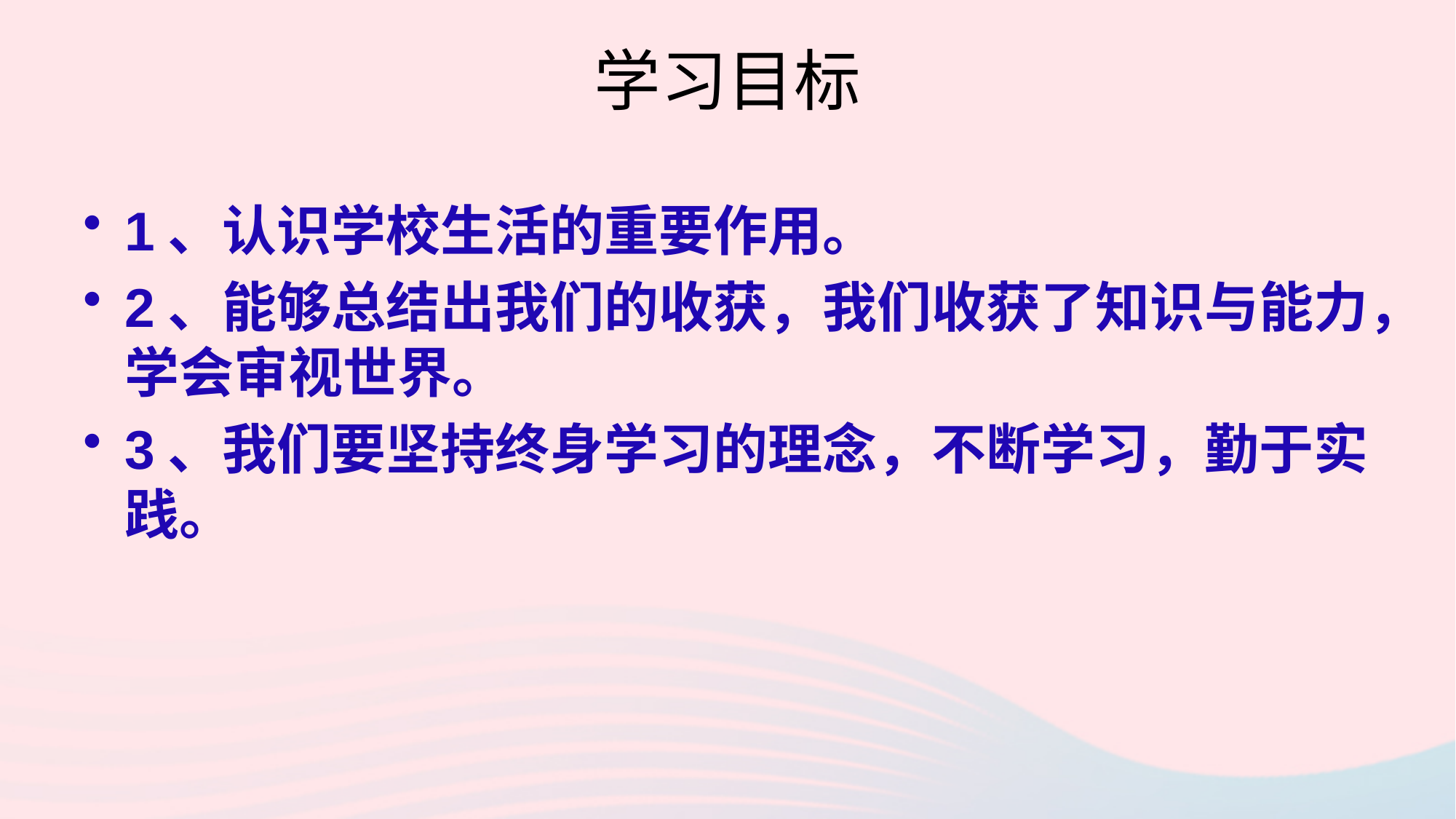

# 学习目标
1、认识学校生活的重要作用。
2、能够总结出我们的收获，我们收获了知识与能力，学会审视世界。
3、我们要坚持终身学习的理念，不断学习，勤于实践。